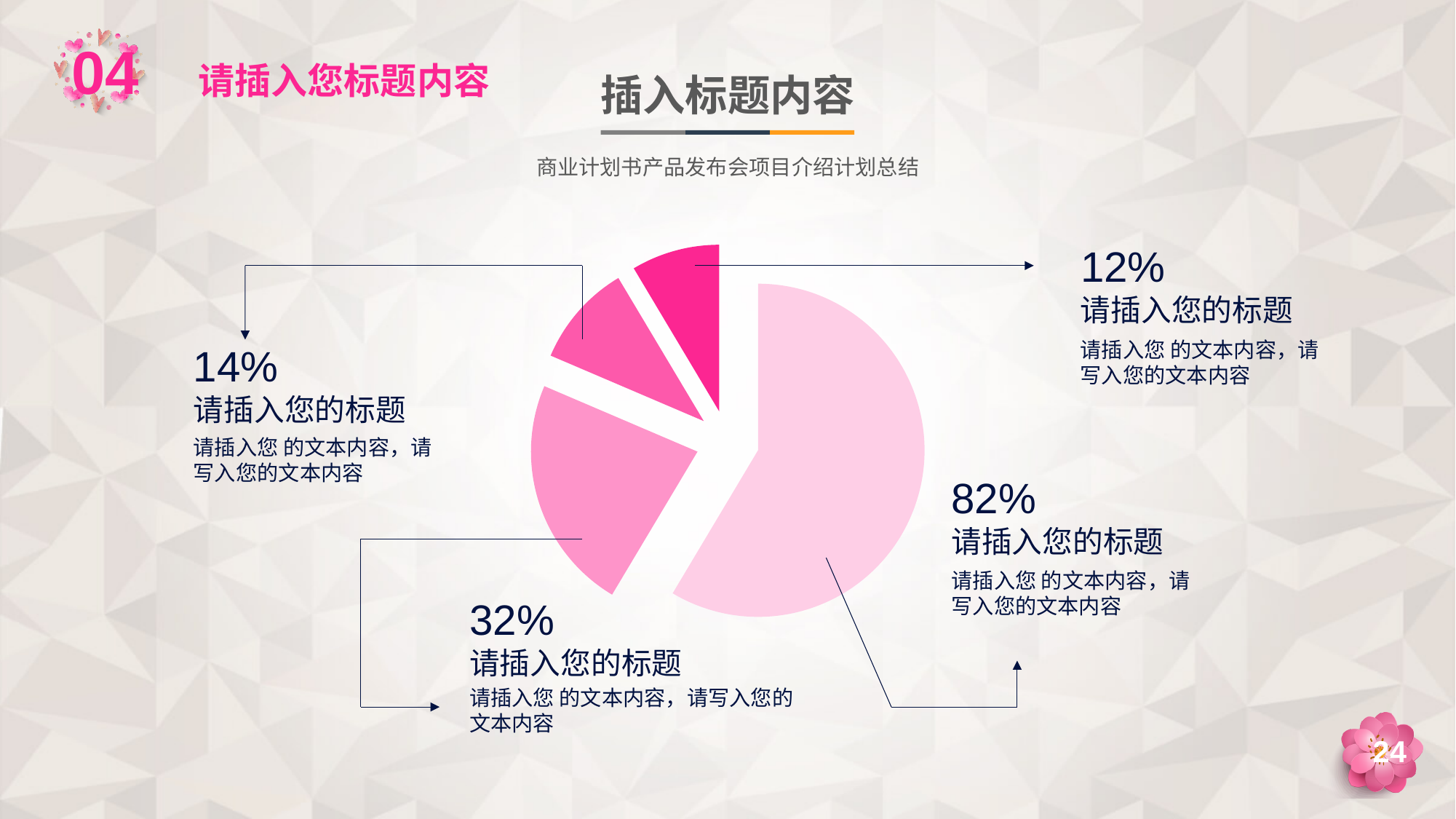

插入标题内容

商业计划书产品发布会项目介绍计划总结

### Chart

| Category | Sales |
|---|---|
| 1st Qtr | 8.2 |
| 2nd Qtr | 3.2 |
| 3rd Qtr | 1.4 |
| 4th Qtr | 1.2 |
12%
请插入您的标题
请插入您 的文本内容，请写入您的文本内容
14%
请插入您的标题
请插入您 的文本内容，请写入您的文本内容
82%
请插入您的标题
请插入您 的文本内容，请写入您的文本内容
32%
请插入您的标题
请插入您 的文本内容，请写入您的文本内容
24